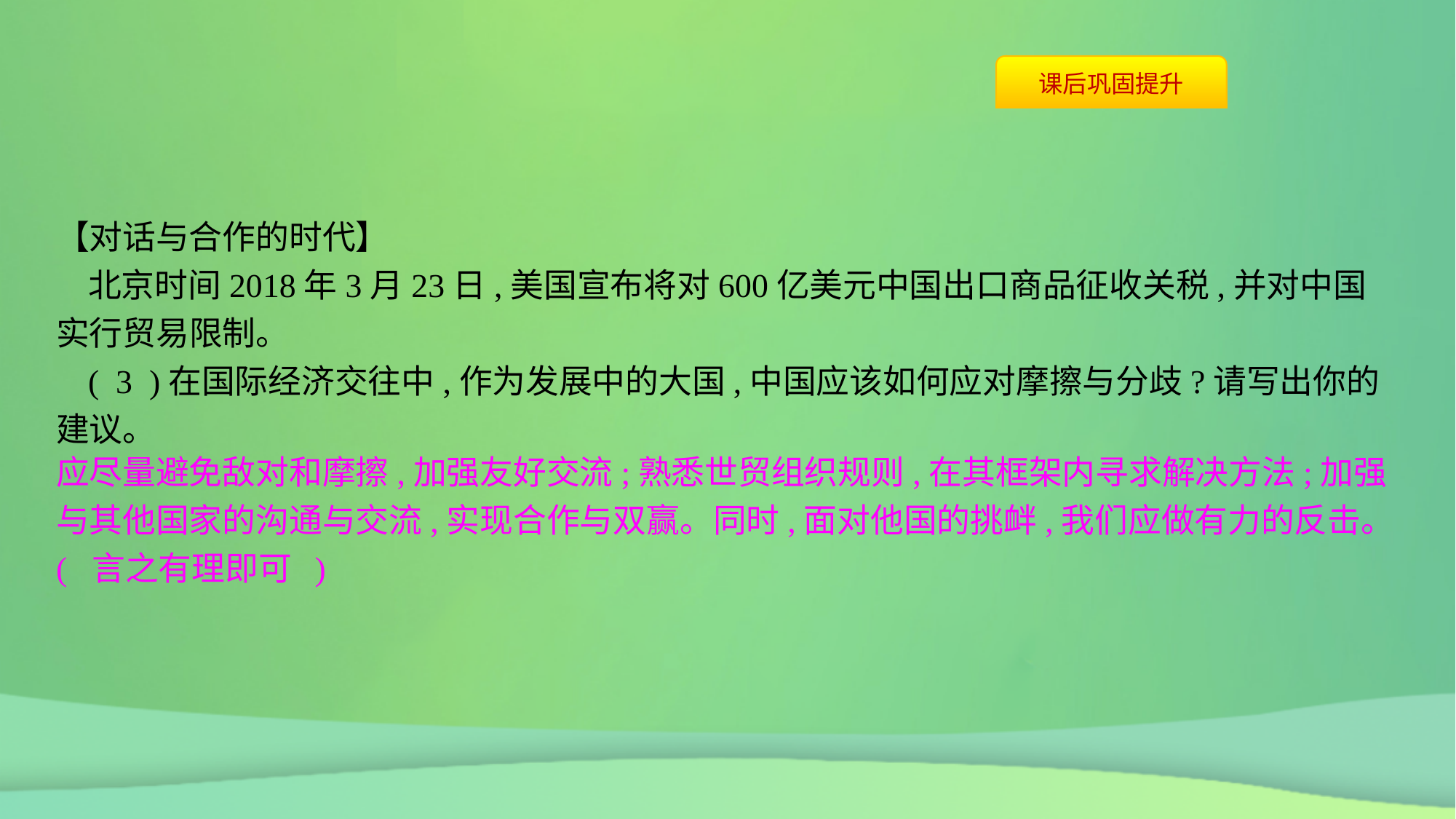

【对话与合作的时代】
北京时间2018年3月23日,美国宣布将对600亿美元中国出口商品征收关税,并对中国实行贸易限制。
(  3  )在国际经济交往中,作为发展中的大国,中国应该如何应对摩擦与分歧?请写出你的建议。

应尽量避免敌对和摩擦,加强友好交流;熟悉世贸组织规则,在其框架内寻求解决方法;加强与其他国家的沟通与交流,实现合作与双赢。同时,面对他国的挑衅,我们应做有力的反击。(  言之有理即可  )